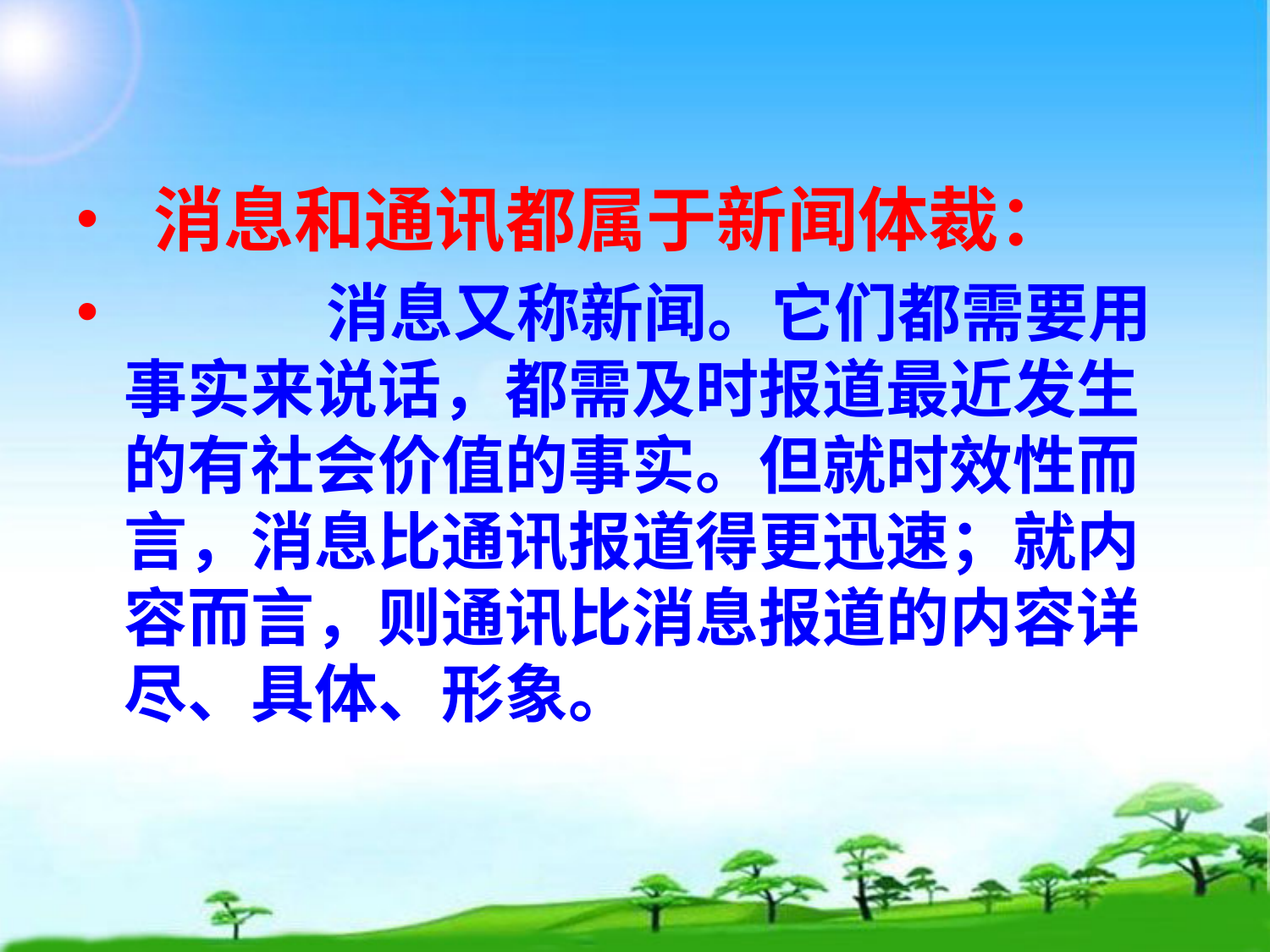

#
 消息和通讯都属于新闻体裁：
             消息又称新闻。它们都需要用事实来说话，都需及时报道最近发生的有社会价值的事实。但就时效性而言，消息比通讯报道得更迅速；就内容而言，则通讯比消息报道的内容详尽、具体、形象。